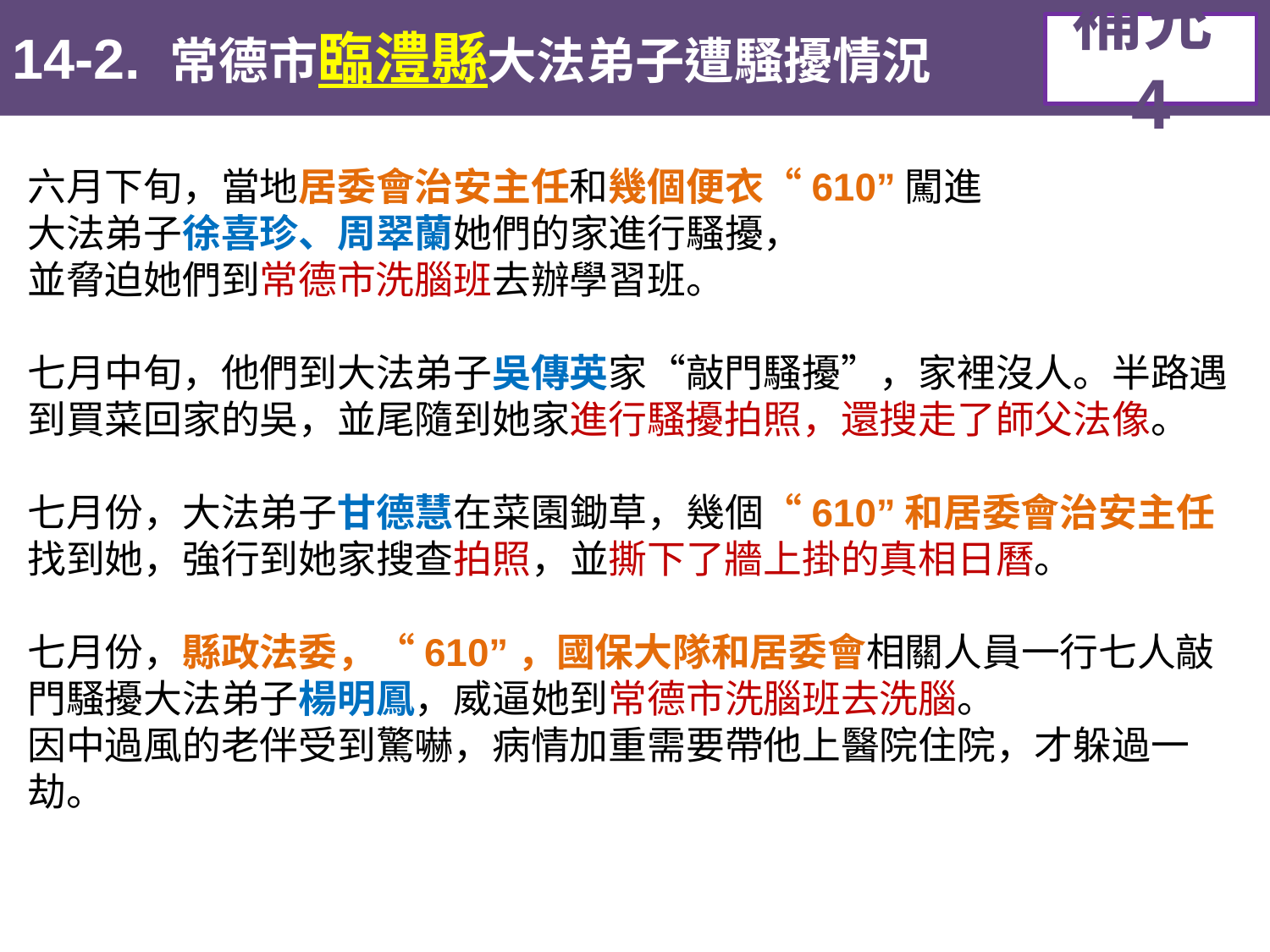

14-2. 常德市臨澧縣大法弟子遭騷擾情況
補充4
六月下旬，當地居委會治安主任和幾個便衣“610”闖進
大法弟子徐喜珍、周翠蘭她們的家進行騷擾，
並脅迫她們到常德市洗腦班去辦學習班。

七月中旬，他們到大法弟子吳傳英家“敲門騷擾”，家裡沒人。半路遇到買菜回家的吳，並尾隨到她家進行騷擾拍照，還搜走了師父法像。

七月份，大法弟子甘德慧在菜園鋤草，幾個“610”和居委會治安主任找到她，強行到她家搜查拍照，並撕下了牆上掛的真相日曆。

七月份，縣政法委，“610”，國保大隊和居委會相關人員一行七人敲門騷擾大法弟子楊明鳳，威逼她到常德市洗腦班去洗腦。
因中過風的老伴受到驚嚇，病情加重需要帶他上醫院住院，才躲過一劫。